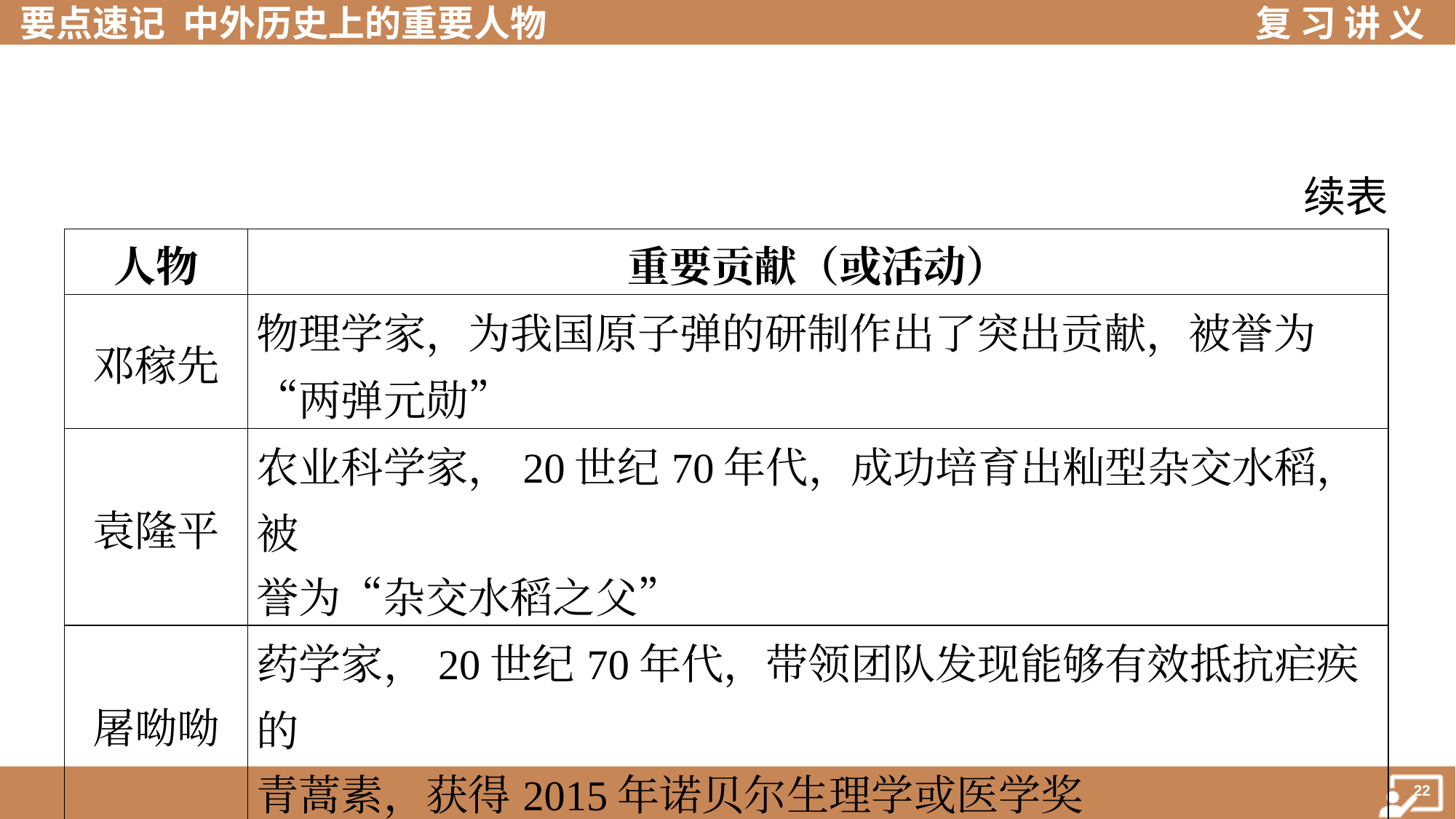

续表
| 人物 | 重要贡献（或活动） |
| --- | --- |
| 邓稼先 | 物理学家，为我国原子弹的研制作出了突出贡献，被誉为“两弹元勋” |
| 袁隆平 | 农业科学家，20世纪70年代，成功培育出籼型杂交水稻，被 誉为“杂交水稻之父” |
| 屠呦呦 | 药学家，20世纪70年代，带领团队发现能够有效抵抗疟疾的 青蒿素，获得2015年诺贝尔生理学或医学奖 |